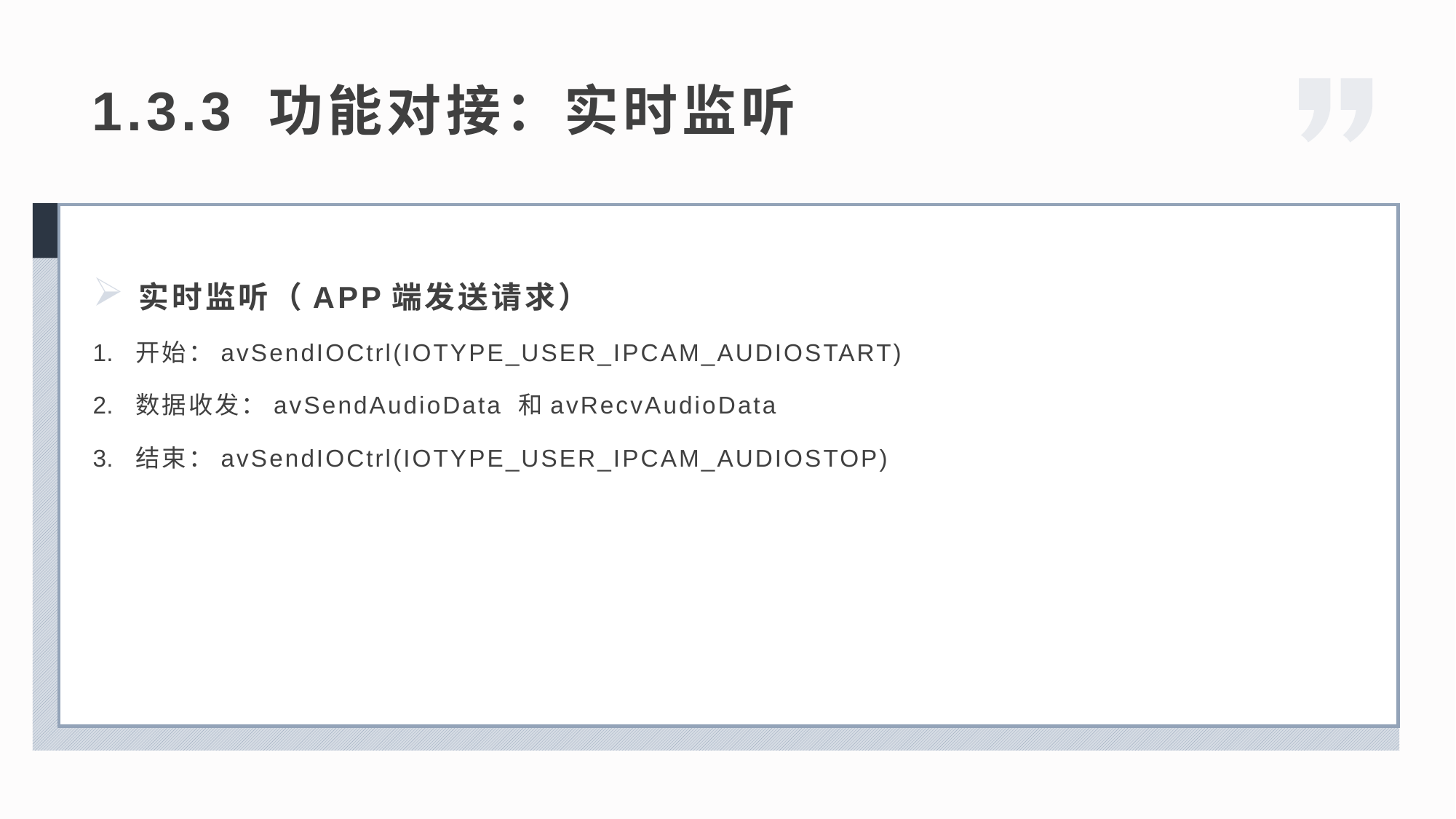

1.3.3 功能对接：实时监听

实时监听（APP端发送请求）
开始：avSendIOCtrl(IOTYPE_USER_IPCAM_AUDIOSTART)
数据收发：avSendAudioData 和avRecvAudioData
结束：avSendIOCtrl(IOTYPE_USER_IPCAM_AUDIOSTOP)